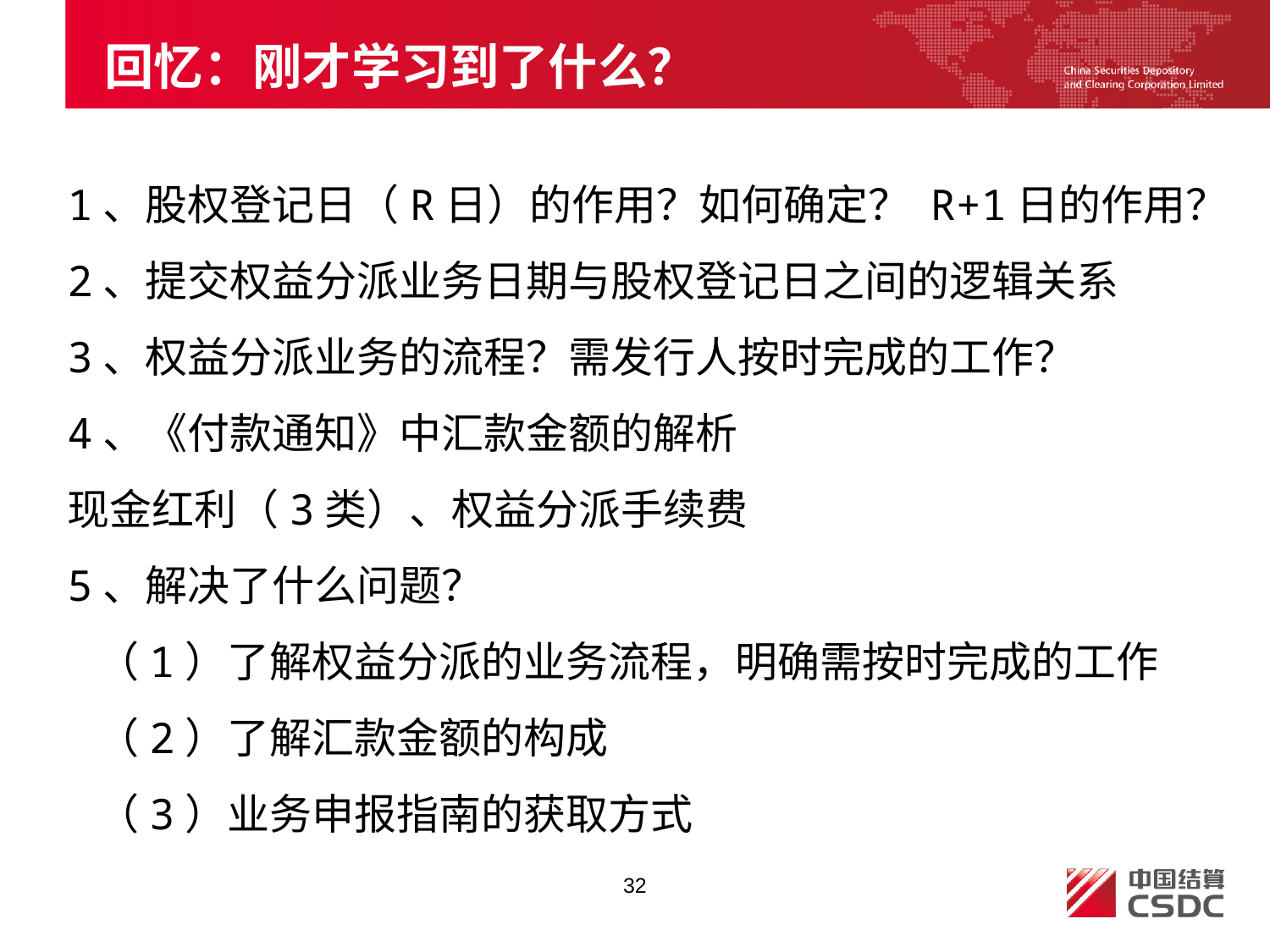

# 回忆：刚才学习到了什么？
1、股权登记日（R日）的作用？如何确定？ R+1日的作用？
2、提交权益分派业务日期与股权登记日之间的逻辑关系
3、权益分派业务的流程？需发行人按时完成的工作？
4、《付款通知》中汇款金额的解析
现金红利（3类）、权益分派手续费
5、解决了什么问题？
  （1）了解权益分派的业务流程，明确需按时完成的工作
  （2）了解汇款金额的构成
  （3）业务申报指南的获取方式

32